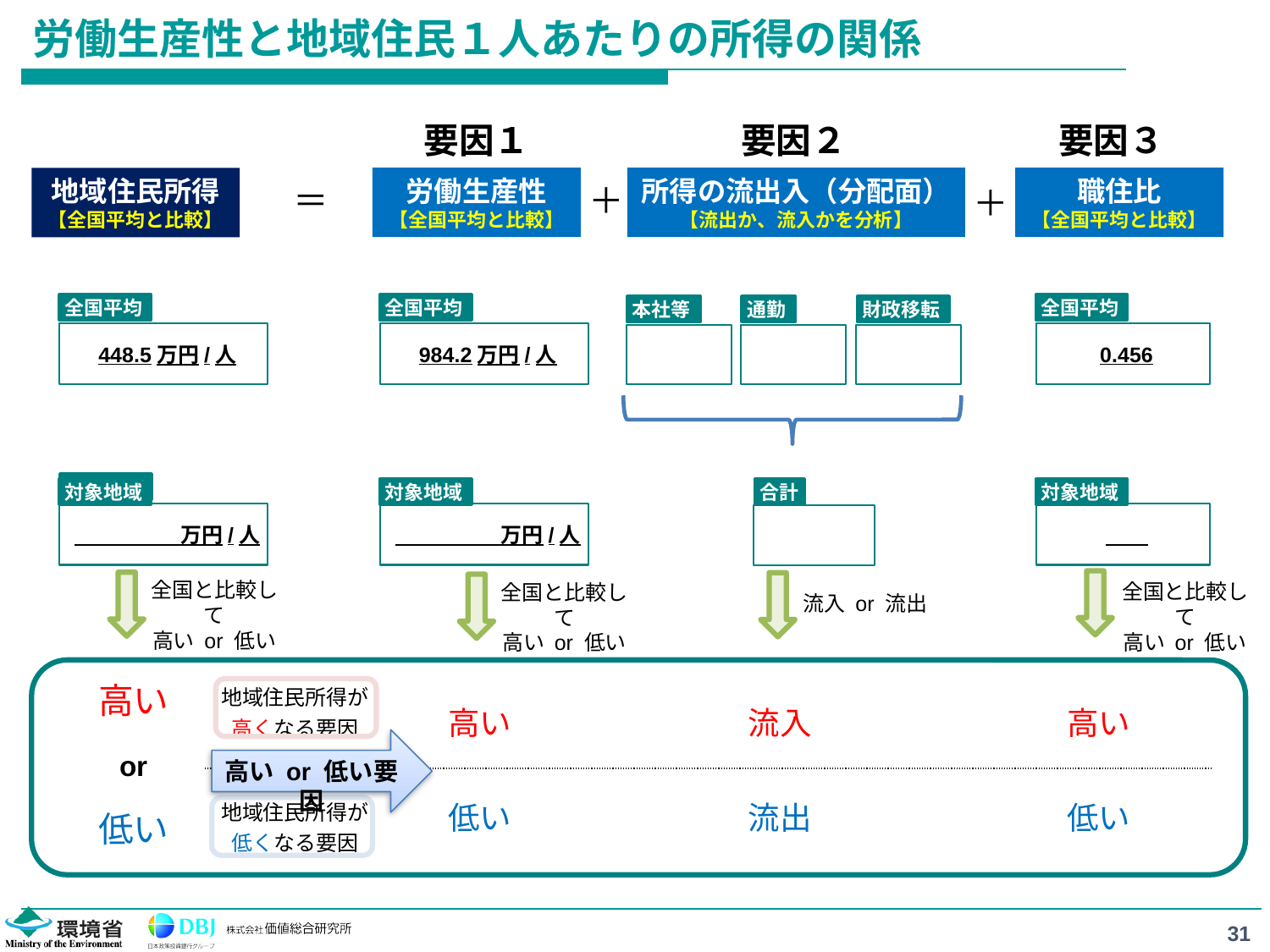

# 労働生産性と地域住民１人あたりの所得の関係
要因１
要因２
要因３
労働生産性
【全国平均と比較】
職住比
【全国平均と比較】
所得の流出入（分配面）
【流出か、流入かを分析】
地域住民所得
【全国平均と比較】
＋
＝
＋

全国平均
全国平均
全国平均
本社等
通勤
財政移転
448.5万円/人
984.2万円/人
0.456

対象地域
対象地域
対象地域
合計
対象地域
　　　　　万円/人
　　　　　万円/人

全国と比較して
高い or 低い

全国と比較して
高い or 低い
全国と比較して
高い or 低い

流入 or 流出

高い
| 地域住民所得が 高くなる要因 | 高い | 流入 | 高い |
| --- | --- | --- | --- |
| 地域住民所得が 低くなる要因 | 低い | 流出 | 低い |

or
高い or 低い要因

低い
31
31